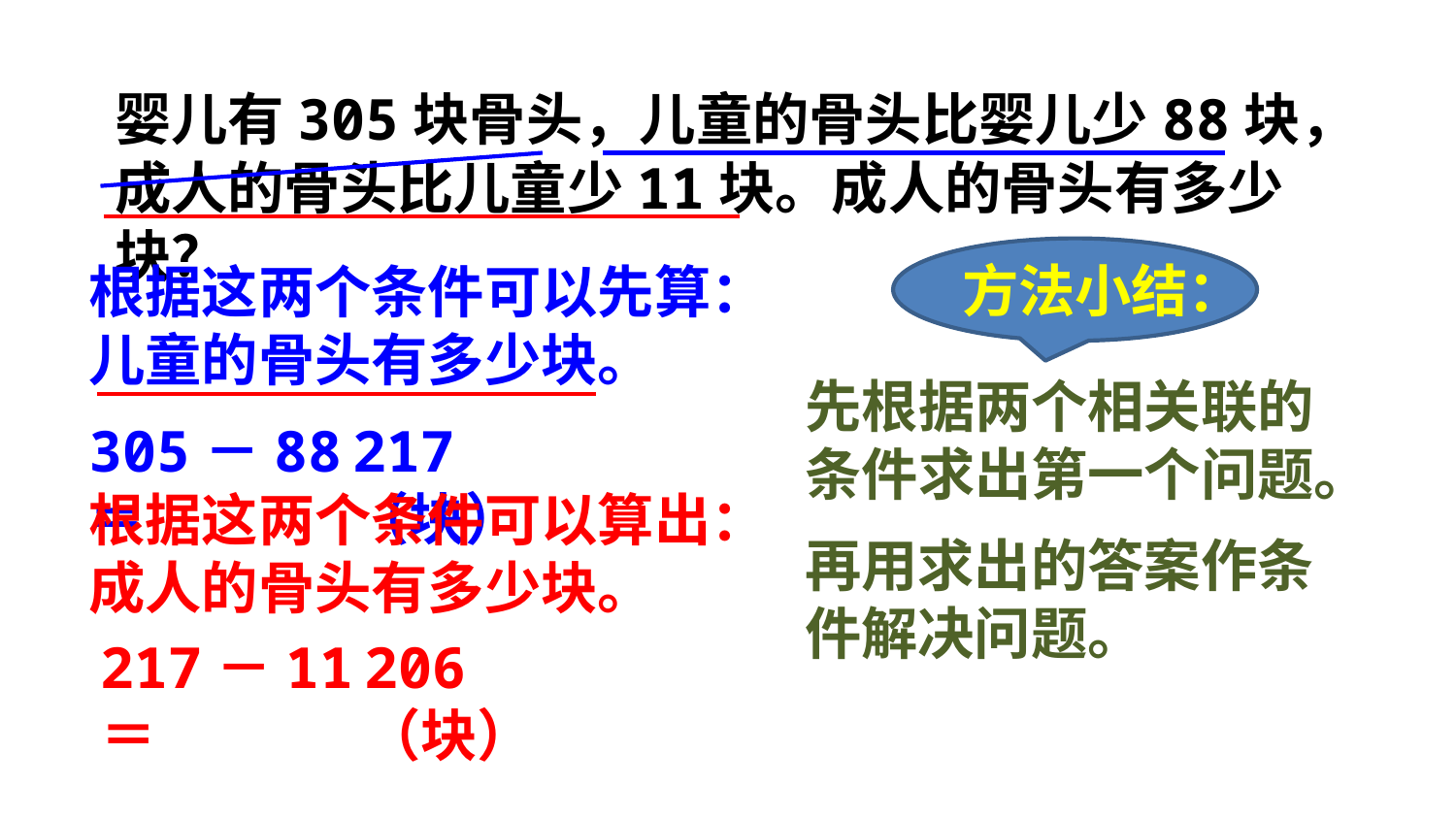

婴儿有305块骨头，儿童的骨头比婴儿少88块，成人的骨头比儿童少11块。成人的骨头有多少块？
方法小结：
根据这两个条件可以先算：儿童的骨头有多少块。
先根据两个相关联的条件求出第一个问题。
305－88＝
217（块）
根据这两个条件可以算出：成人的骨头有多少块。
再用求出的答案作条件解决问题。
217－11＝
206（块）